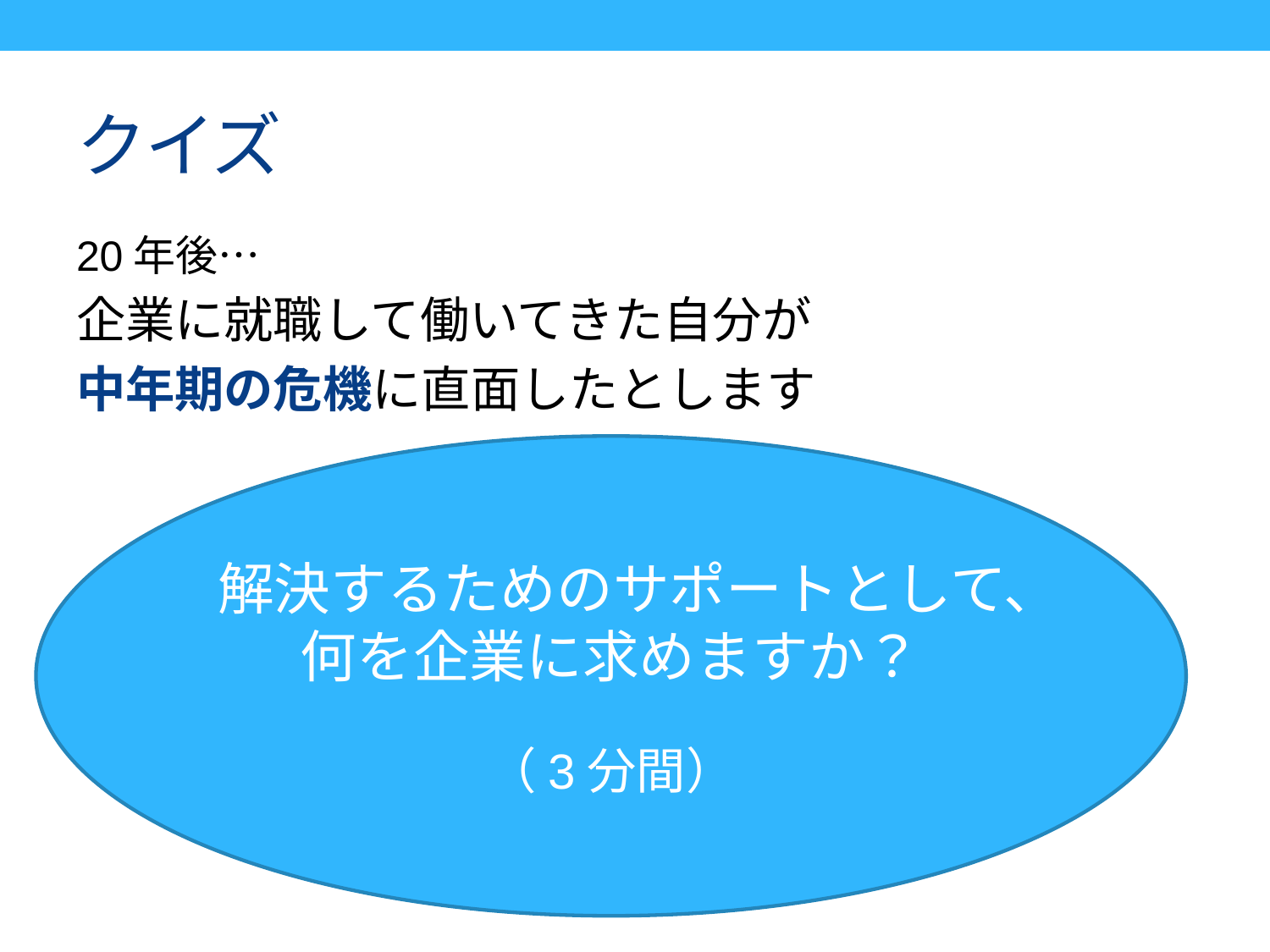

# クイズ
20年後…
企業に就職して働いてきた自分が
中年期の危機に直面したとします

解決するためのサポートとして、
何を企業に求めますか？

（3分間）